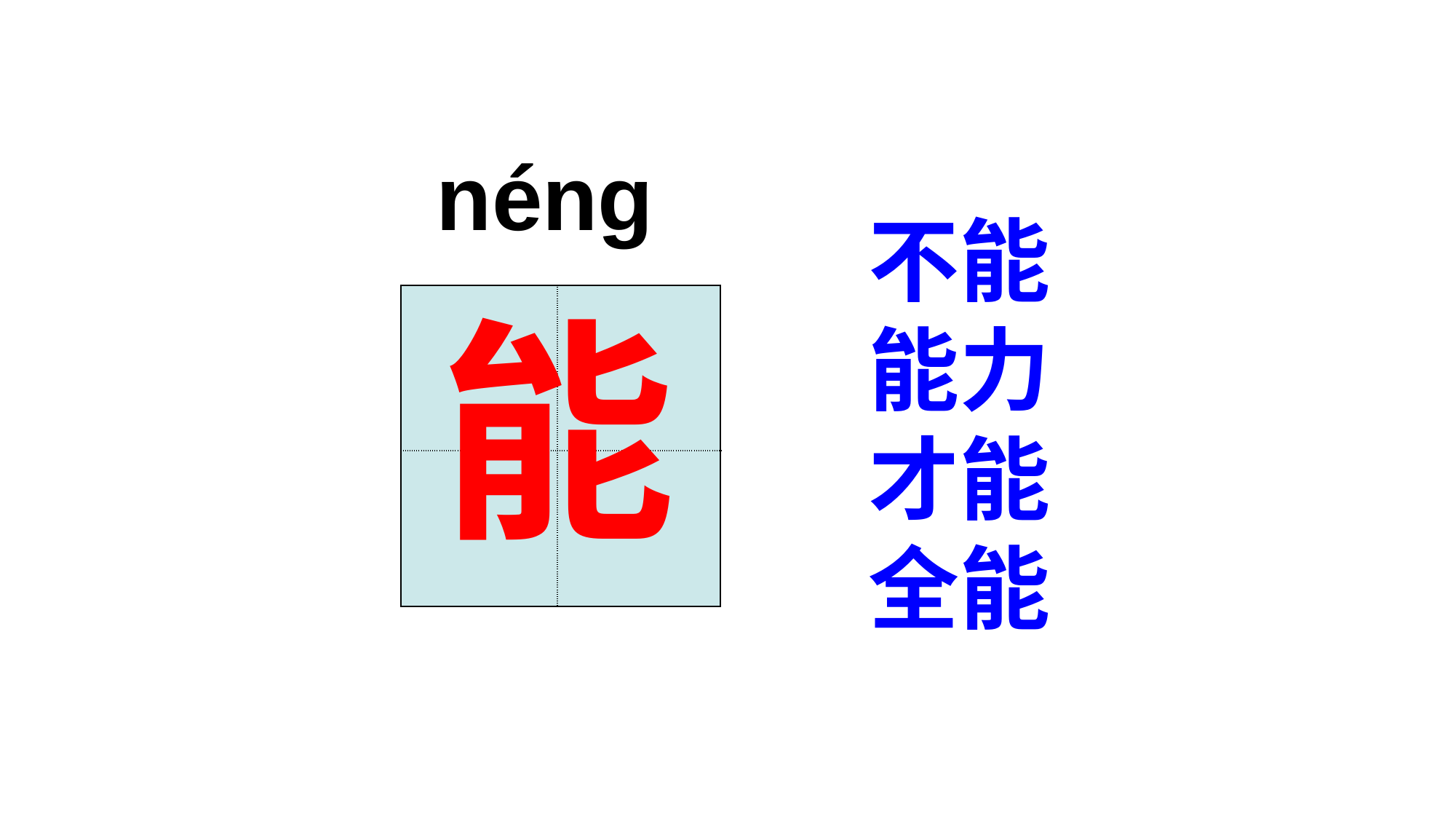

néng
不能
能力
才能
全能
能
|  |  |
| --- | --- |
|  |  |